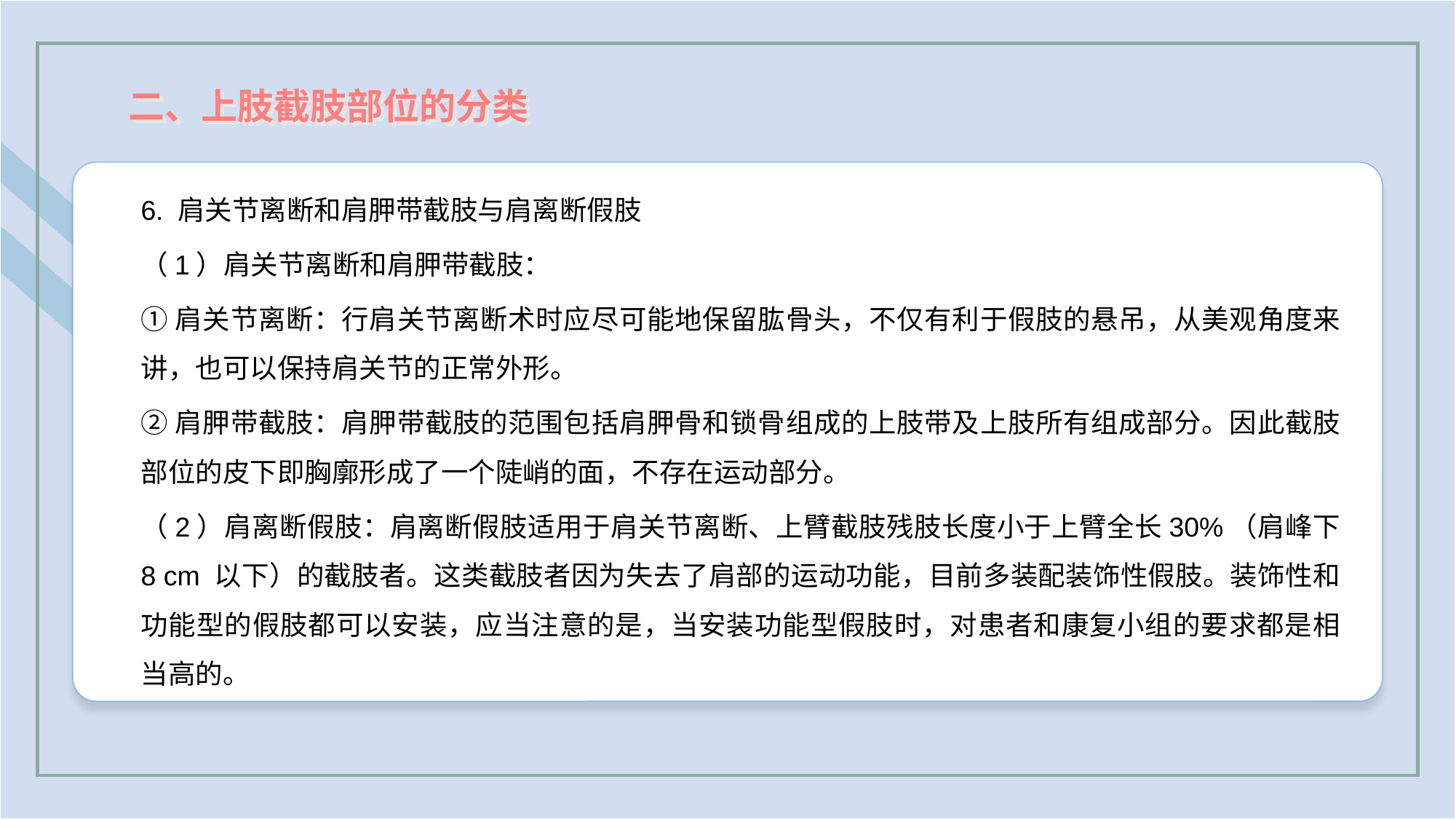

二、上肢截肢部位的分类

6. 肩关节离断和肩胛带截肢与肩离断假肢
（1）肩关节离断和肩胛带截肢：
①肩关节离断：行肩关节离断术时应尽可能地保留肱骨头，不仅有利于假肢的悬吊，从美观角度来讲，也可以保持肩关节的正常外形。
②肩胛带截肢：肩胛带截肢的范围包括肩胛骨和锁骨组成的上肢带及上肢所有组成部分。因此截肢部位的皮下即胸廓形成了一个陡峭的面，不存在运动部分。
（2）肩离断假肢：肩离断假肢适用于肩关节离断、上臂截肢残肢长度小于上臂全长30%（肩峰下 8 cm 以下）的截肢者。这类截肢者因为失去了肩部的运动功能，目前多装配装饰性假肢。装饰性和功能型的假肢都可以安装，应当注意的是，当安装功能型假肢时，对患者和康复小组的要求都是相当高的。